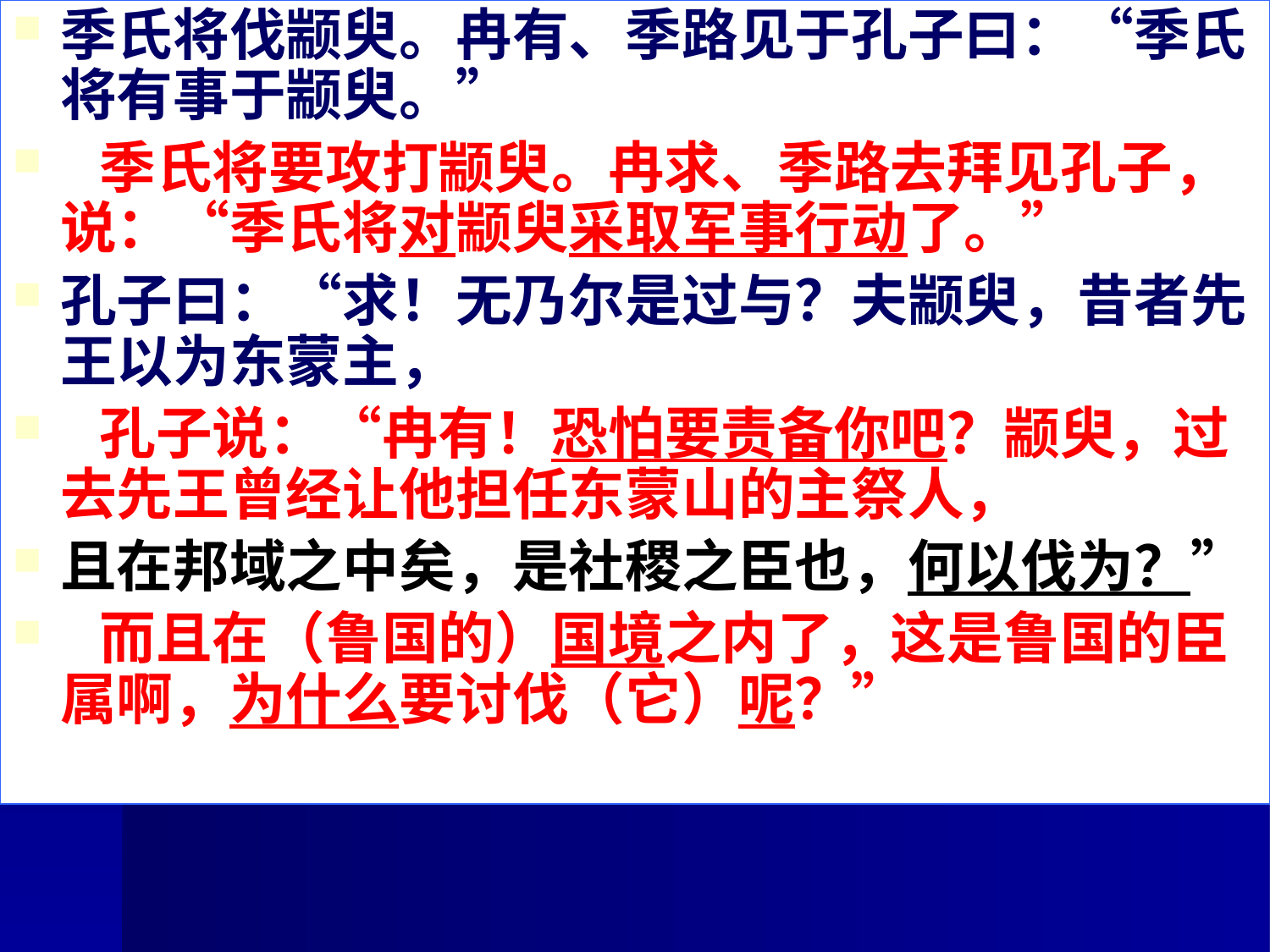

季氏将伐颛臾。冉有、季路见于孔子曰：“季氏将有事于颛臾。”
  季氏将要攻打颛臾。冉求、季路去拜见孔子，说：“季氏将对颛臾采取军事行动了。”
孔子曰：“求！无乃尔是过与？夫颛臾，昔者先王以为东蒙主，
  孔子说：“冉有！恐怕要责备你吧？颛臾，过去先王曾经让他担任东蒙山的主祭人，
且在邦域之中矣，是社稷之臣也，何以伐为？”
  而且在（鲁国的）国境之内了，这是鲁国的臣属啊，为什么要讨伐（它）呢？”